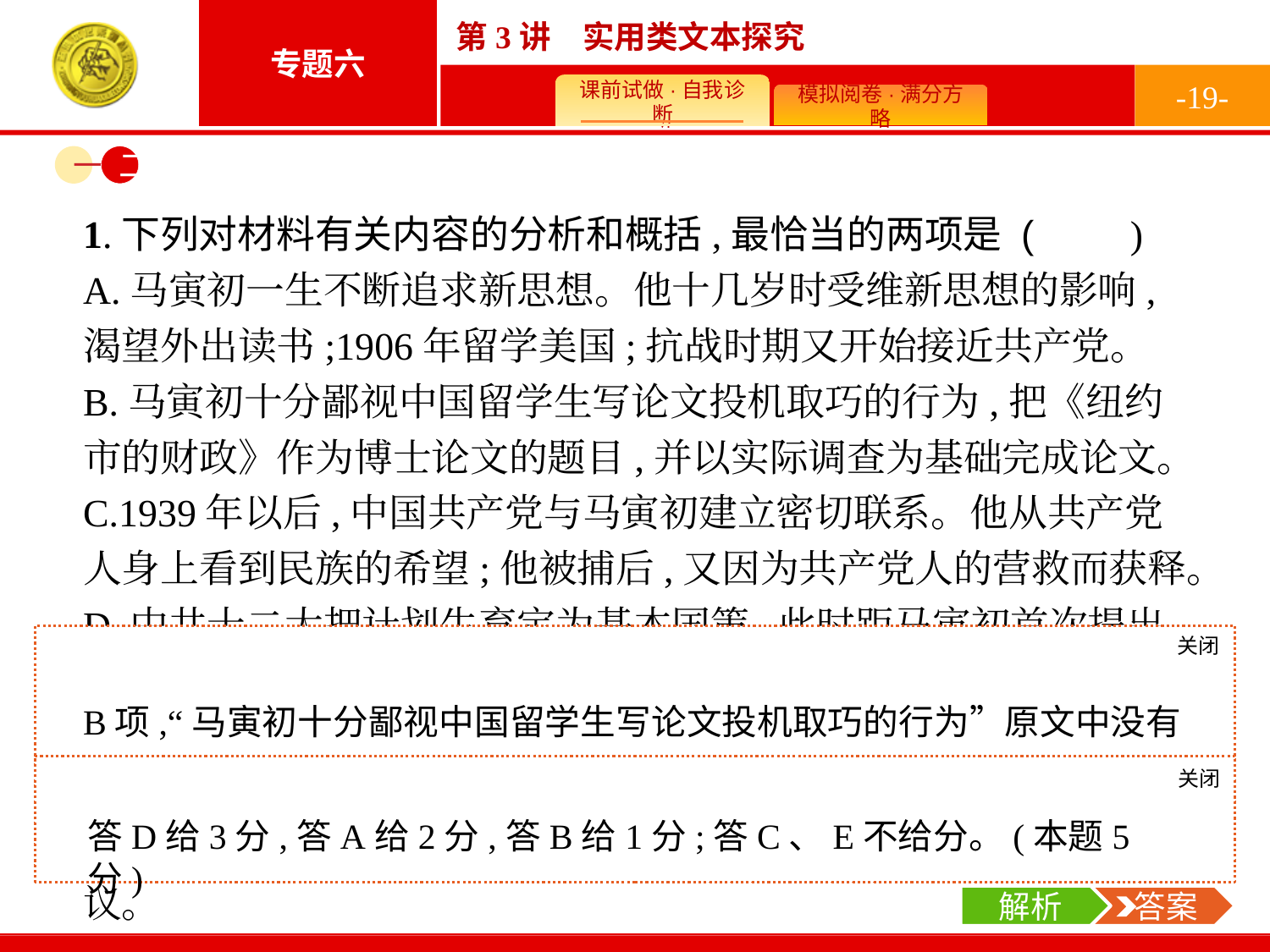

-19-
一
二
1.下列对材料有关内容的分析和概括,最恰当的两项是 (　　)
A.马寅初一生不断追求新思想。他十几岁时受维新思想的影响,渴望外出读书;1906年留学美国;抗战时期又开始接近共产党。
B.马寅初十分鄙视中国留学生写论文投机取巧的行为,把《纽约市的财政》作为博士论文的题目,并以实际调查为基础完成论文。
C.1939年以后,中国共产党与马寅初建立密切联系。他从共产党人身上看到民族的希望;他被捕后,又因为共产党人的营救而获释。
D.中共十二大把计划生育定为基本国策,此时距马寅初首次提出“计划生育”近三十年,历史证明马寅初在人口问题上眼光是长远的。
E.马寅初利用自己的学识,积极建言献策。他的著名的《新人口论》,先是发表在《人民日报》上,之后又作为提案提交给人大会议。

关闭
解析

B项,“马寅初十分鄙视中国留学生写论文投机取巧的行为”原文中没有明确说法。C项,“因为共产党人的营救而获释”原文无据。E项,时间先后倒置。

关闭
解析
  答案

答D给3分,答A给2分,答B给1分;答C、E不给分。(本题5分)
解析
  答案